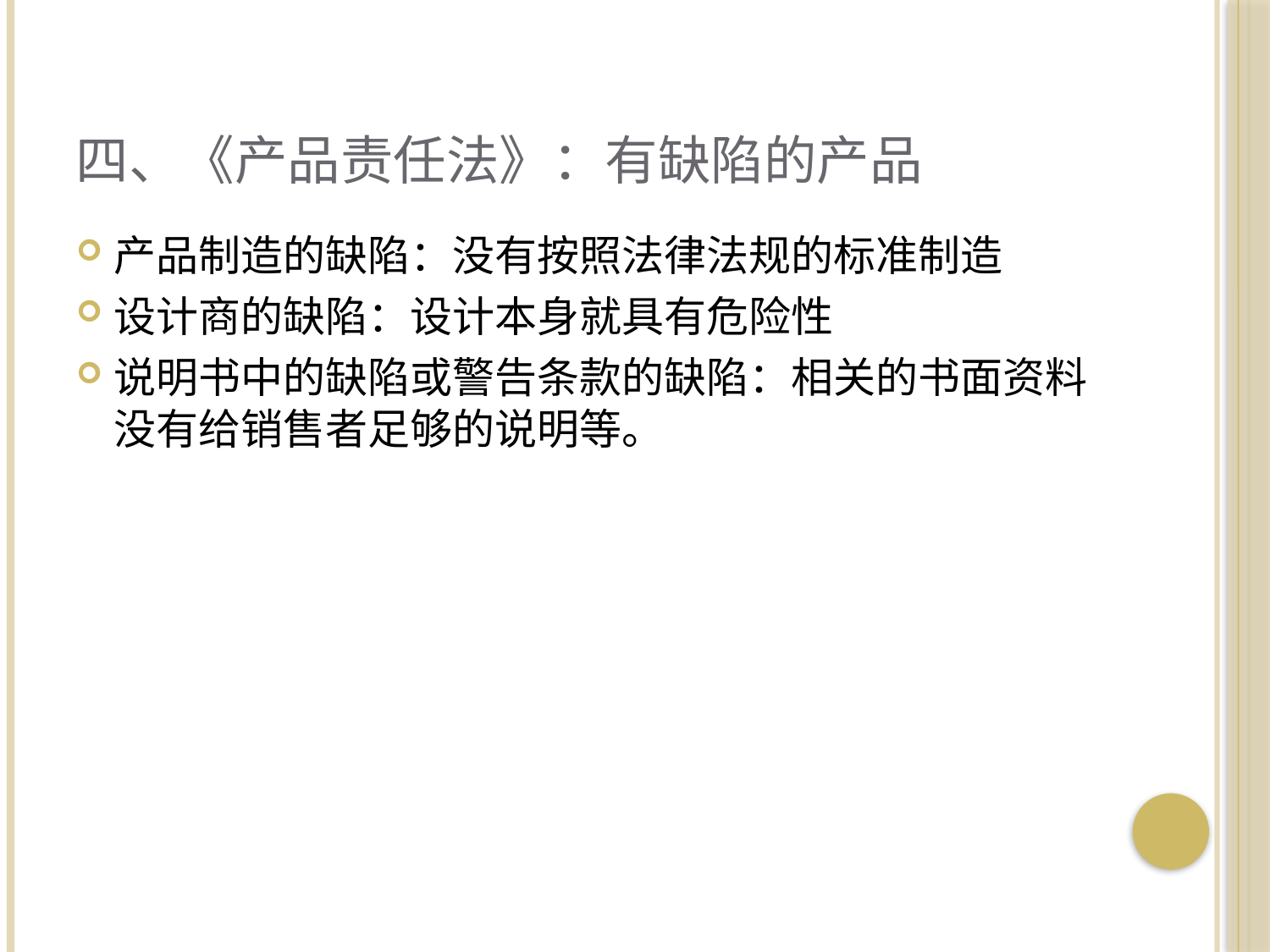

# 四、《产品责任法》：有缺陷的产品
产品制造的缺陷：没有按照法律法规的标准制造
设计商的缺陷：设计本身就具有危险性
说明书中的缺陷或警告条款的缺陷：相关的书面资料没有给销售者足够的说明等。